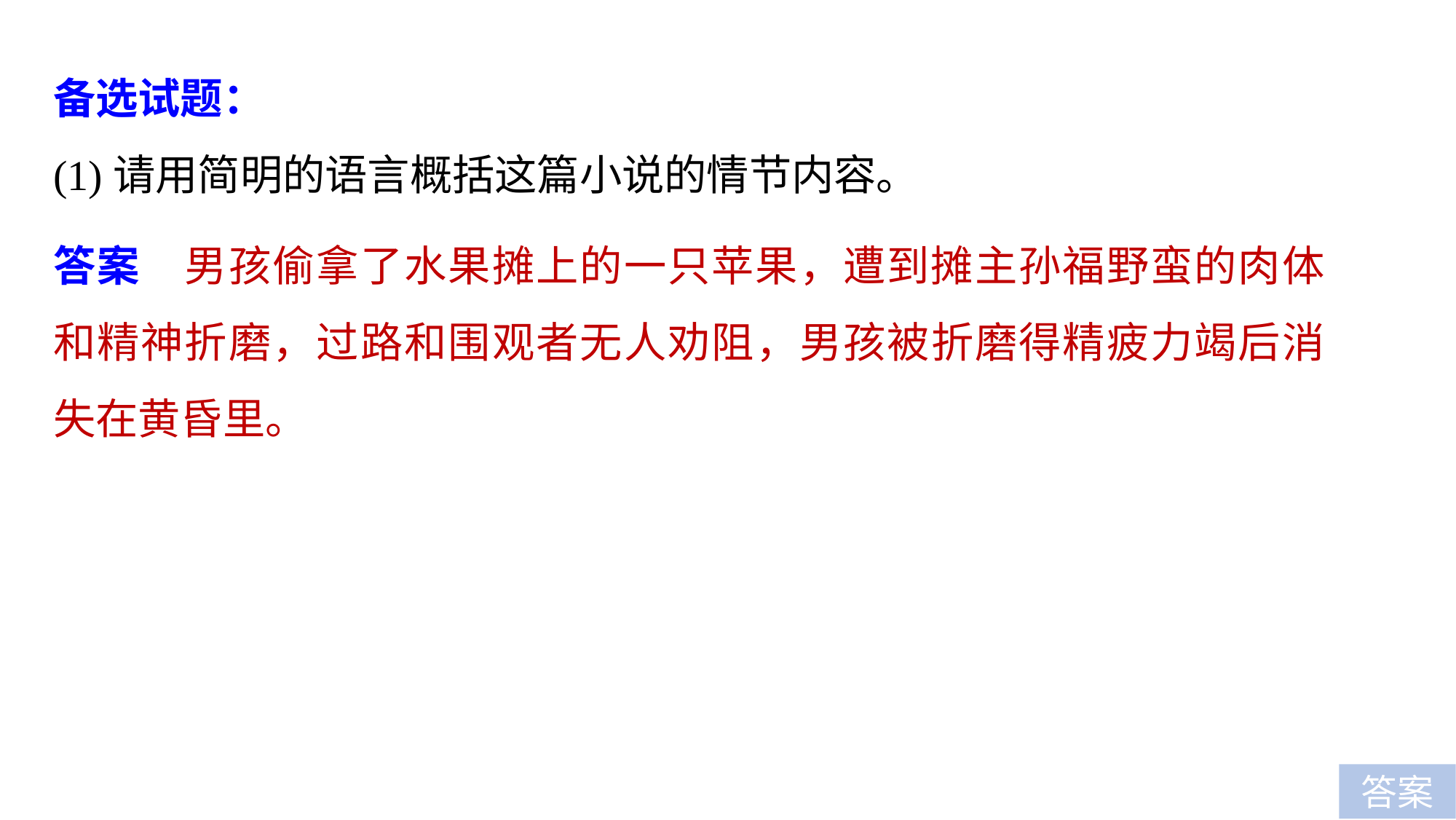

备选试题：
(1)请用简明的语言概括这篇小说的情节内容。
答案　男孩偷拿了水果摊上的一只苹果，遭到摊主孙福野蛮的肉体和精神折磨，过路和围观者无人劝阻，男孩被折磨得精疲力竭后消失在黄昏里。
答案